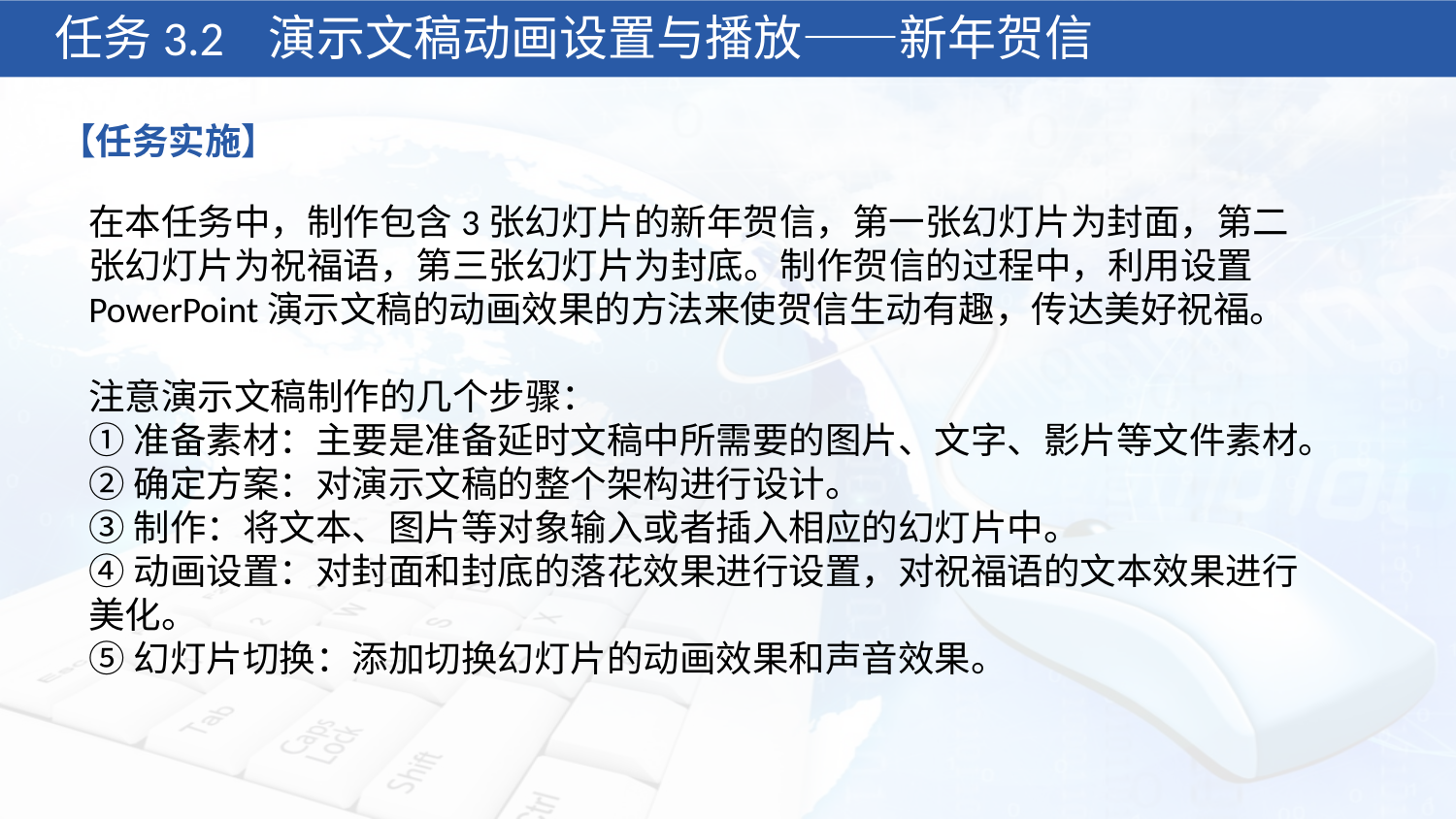

任务3.2   演示文稿动画设置与播放——新年贺信
【任务实施】
在本任务中，制作包含3张幻灯片的新年贺信，第一张幻灯片为封面，第二张幻灯片为祝福语，第三张幻灯片为封底。制作贺信的过程中，利用设置PowerPoint演示文稿的动画效果的方法来使贺信生动有趣，传达美好祝福。

注意演示文稿制作的几个步骤：
①准备素材：主要是准备延时文稿中所需要的图片、文字、影片等文件素材。
②确定方案：对演示文稿的整个架构进行设计。
③制作：将文本、图片等对象输入或者插入相应的幻灯片中。
④动画设置：对封面和封底的落花效果进行设置，对祝福语的文本效果进行美化。
⑤幻灯片切换：添加切换幻灯片的动画效果和声音效果。